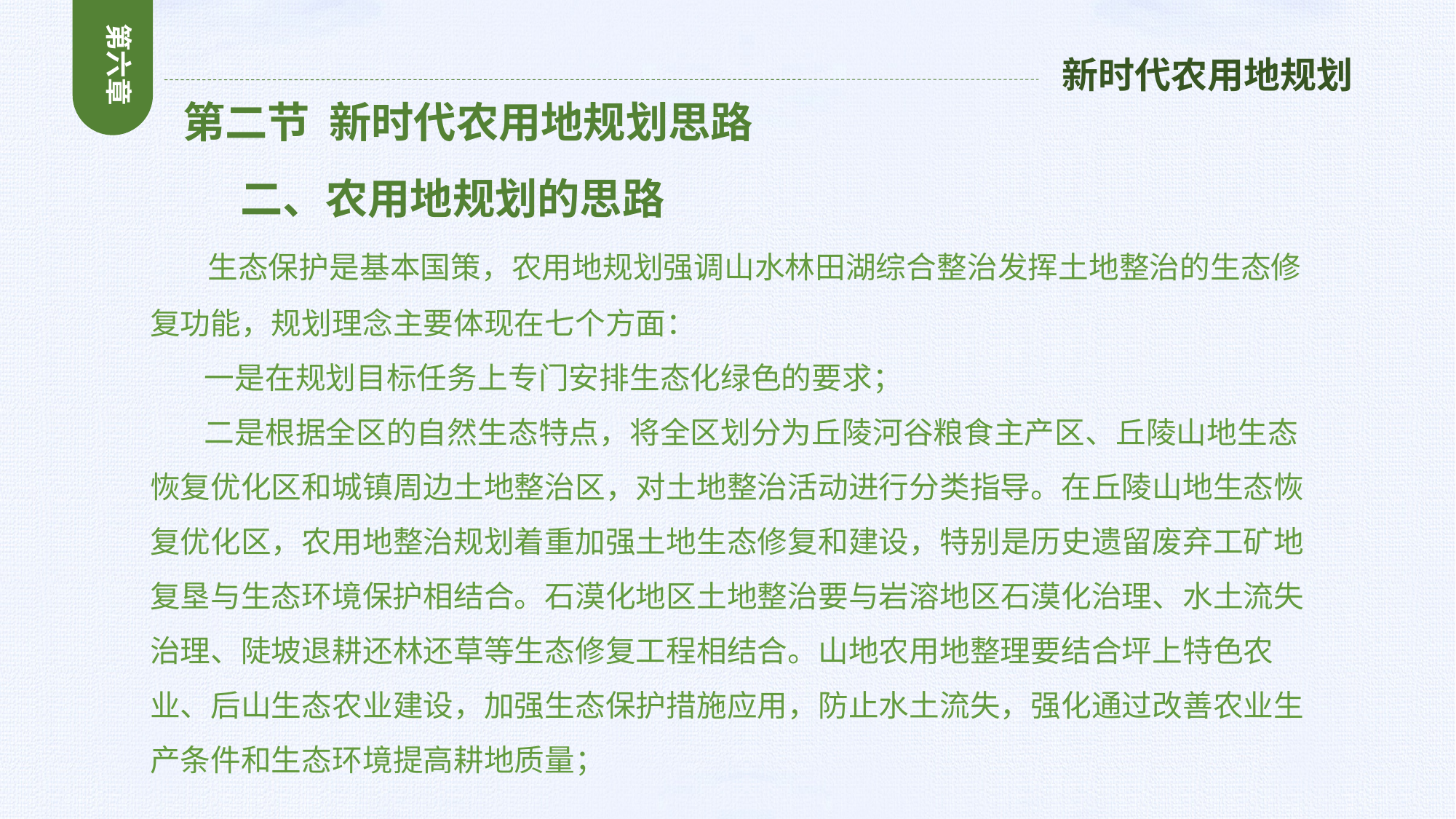

第六章
新时代农用地规划
 第二节  新时代农用地规划思路
       二、农用地规划的思路

      生态保护是基本国策，农用地规划强调山水林田湖综合整治发挥土地整治的生态修复功能，规划理念主要体现在七个方面：
       一是在规划目标任务上专门安排生态化绿色的要求；
       二是根据全区的自然生态特点，将全区划分为丘陵河谷粮食主产区、丘陵山地生态恢复优化区和城镇周边土地整治区，对土地整治活动进行分类指导。在丘陵山地生态恢复优化区，农用地整治规划着重加强土地生态修复和建设，特别是历史遗留废弃工矿地复垦与生态环境保护相结合。石漠化地区土地整治要与岩溶地区石漠化治理、水土流失治理、陡坡退耕还林还草等生态修复工程相结合。山地农用地整理要结合坪上特色农业、后山生态农业建设，加强生态保护措施应用，防止水土流失，强化通过改善农业生产条件和生态环境提高耕地质量；